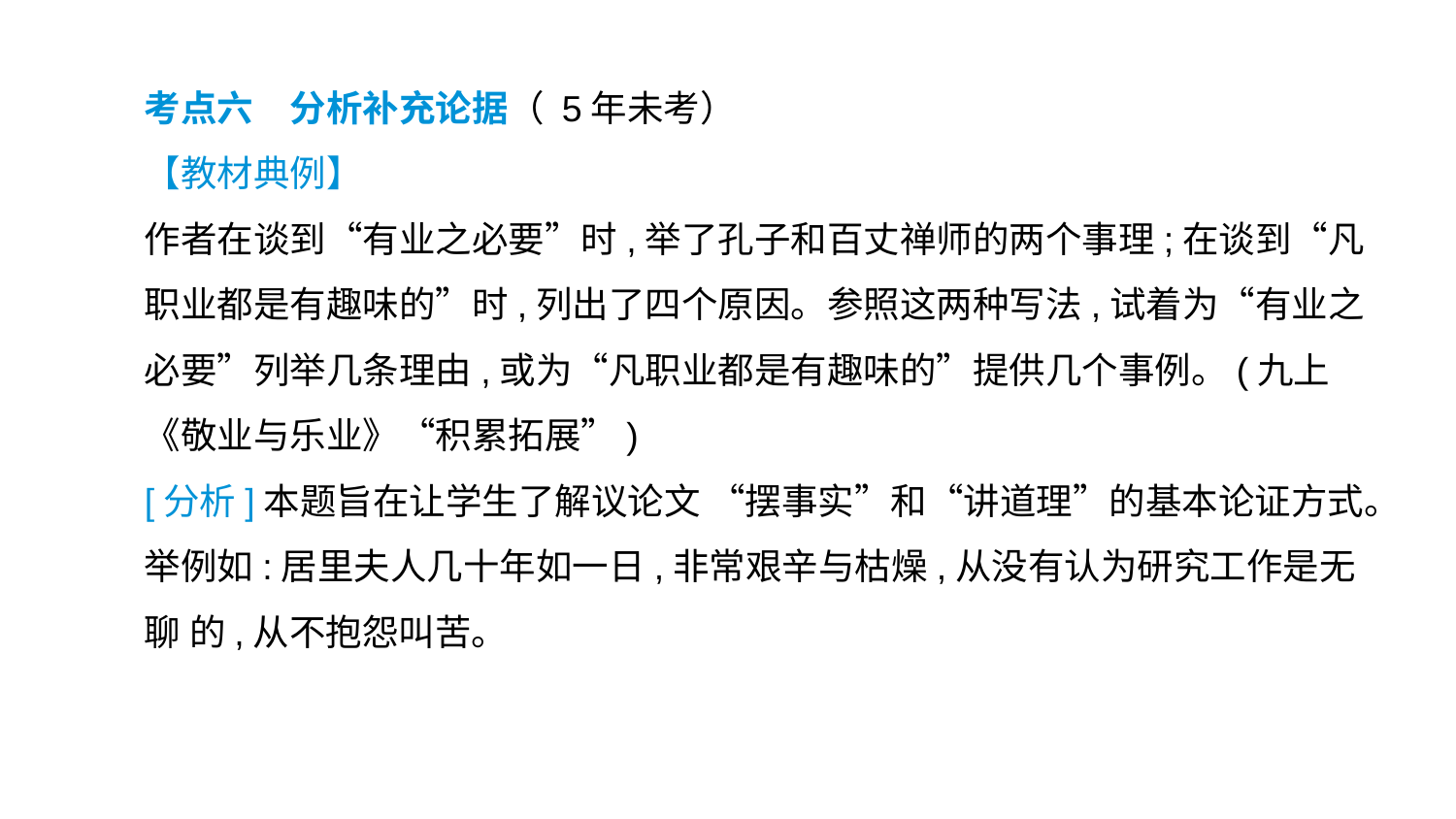

考点六　分析补充论据（ 5年未考）
【教材典例】
作者在谈到“有业之必要”时,举了孔子和百丈禅师的两个事理;在谈到“凡职业都是有趣味的”时,列出了四个原因。参照这两种写法,试着为“有业之必要”列举几条理由,或为“凡职业都是有趣味的”提供几个事例。(九上《敬业与乐业》“积累拓展”)
[分析]本题旨在让学生了解议论文 “摆事实”和“讲道理”的基本论证方式。举例如:居里夫人几十年如一日,非常艰辛与枯燥,从没有认为研究工作是无聊 的,从不抱怨叫苦。